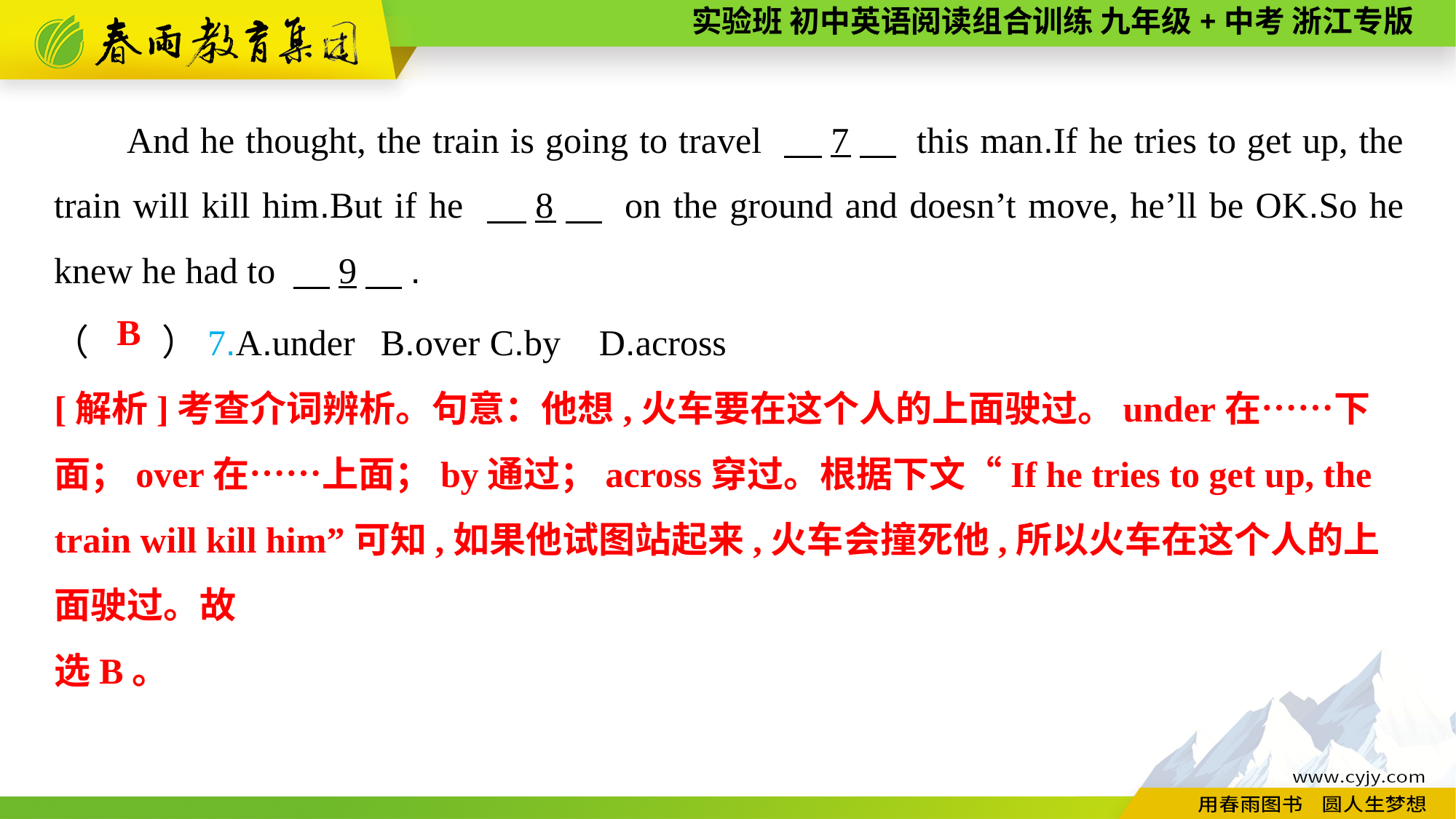

And he thought, the train is going to travel 　7　 this man.If he tries to get up, the train will kill him.But if he 　8　 on the ground and doesn’t move, he’ll be OK.So he knew he had to 　9　.
（　　）7.A.under	B.over	C.by	D.across
B
[解析]考查介词辨析。句意：他想,火车要在这个人的上面驶过。under在……下面；over在……上面；by通过；across穿过。根据下文“If he tries to get up, the train will kill him”可知,如果他试图站起来,火车会撞死他,所以火车在这个人的上面驶过。故
选B。